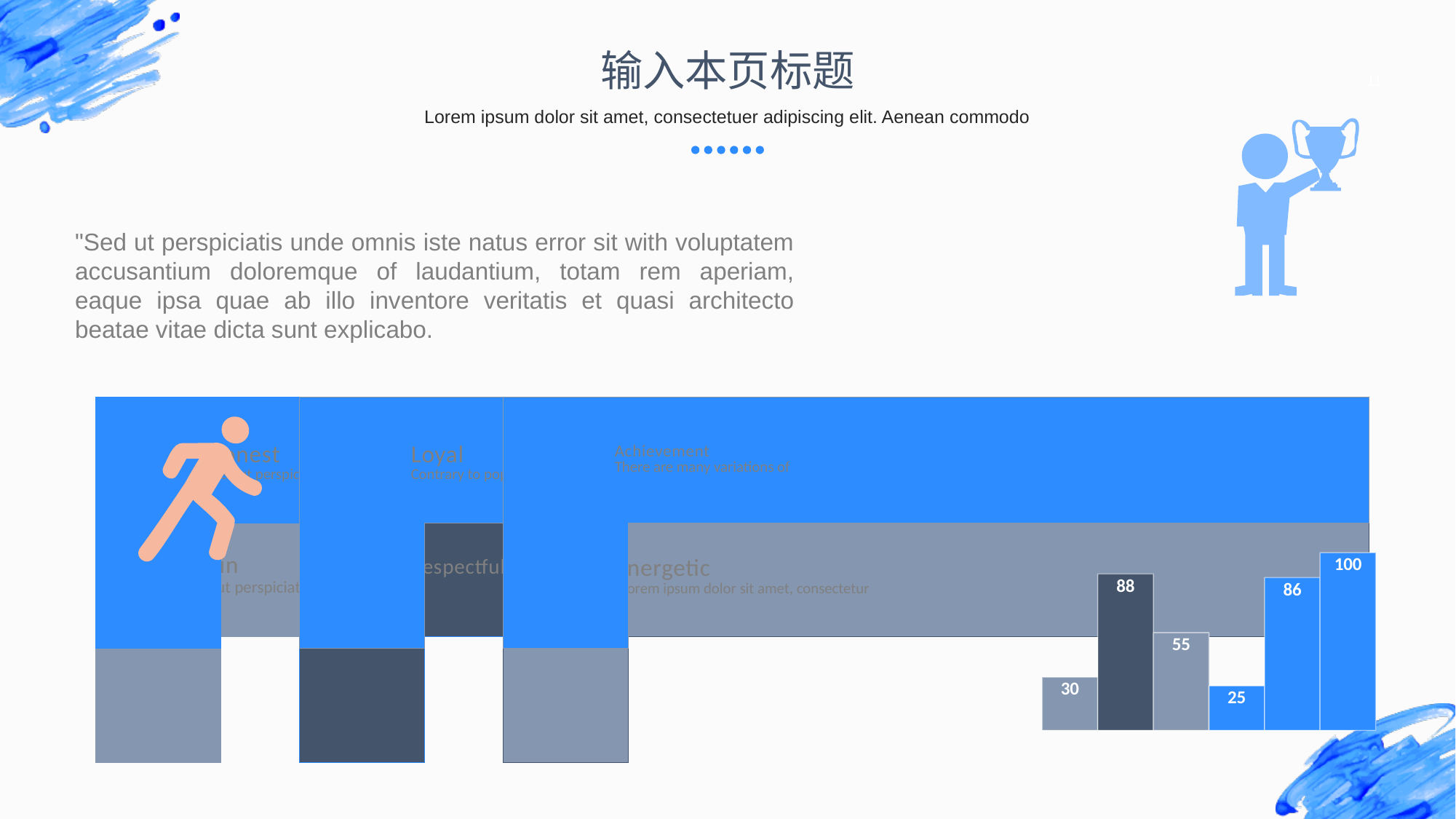

输入本页标题
11
Lorem ipsum dolor sit amet, consectetuer adipiscing elit. Aenean commodo

Honest
"Sed ut perspiciatis unde omnis  do
Begin
"Sed ut perspiciatis unde omnis
Energetic
"Lorem ipsum dolor sit amet, consectetur
Loyal
Achievement
"Sed ut perspiciatis unde omnis iste natus error sit with voluptatem accusantium doloremque of laudantium, totam rem aperiam, eaque ipsa quae ab illo inventore veritatis et quasi architecto beatae vitae dicta sunt explicabo.

### Chart

| Category | Series 1 | Series 2 | Series 3 | Series 4 | Series 12 | Series 23 |
|---|---|---|---|---|---|---|
| Content | 30.0 | 88.0 | 55.0 | 25.0 | 86.0 | 100.0 |